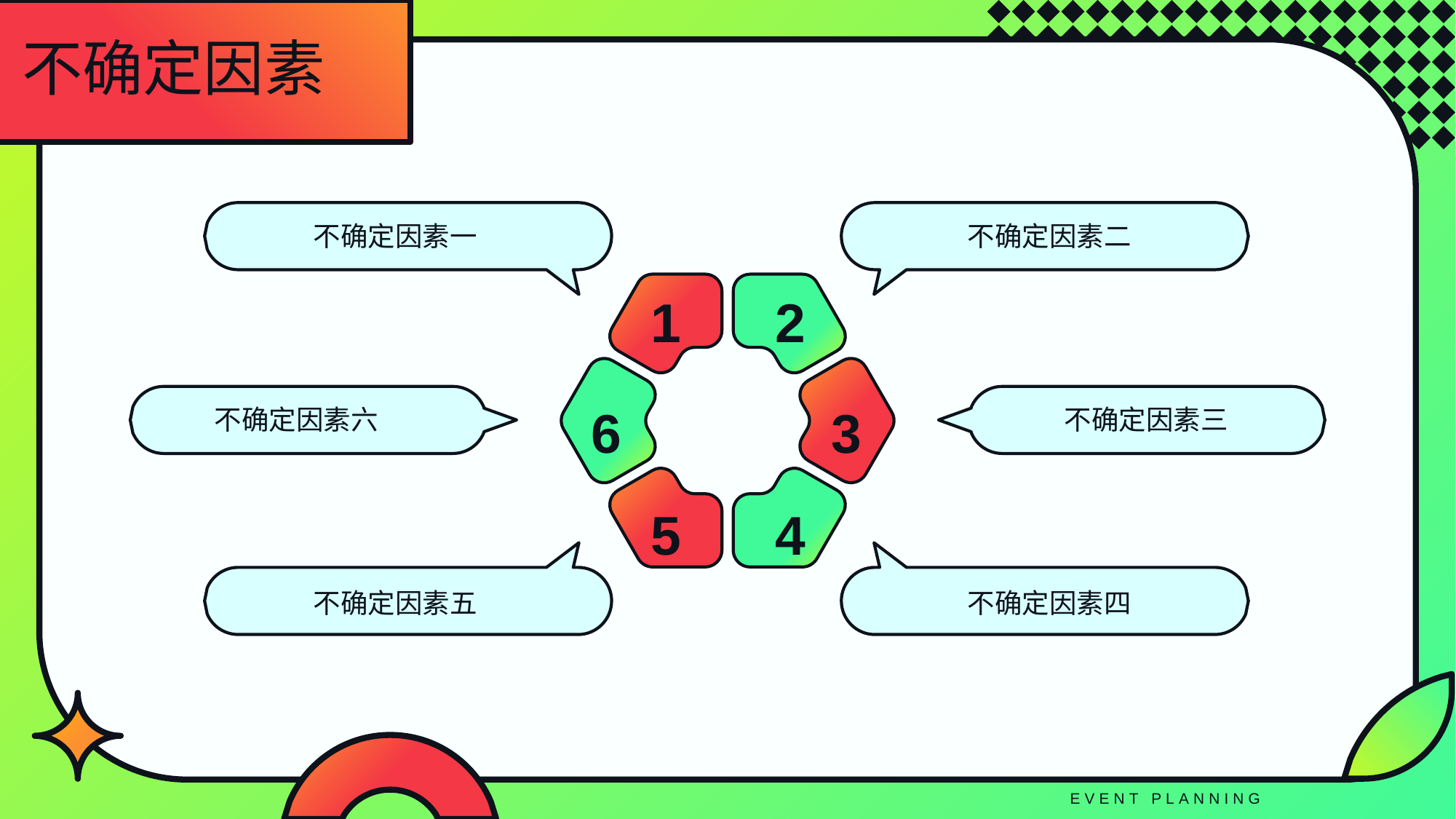

不确定因素

不确定因素一
不确定因素二

1
2
6
3
5
4
不确定因素六
不确定因素三
不确定因素五
不确定因素四